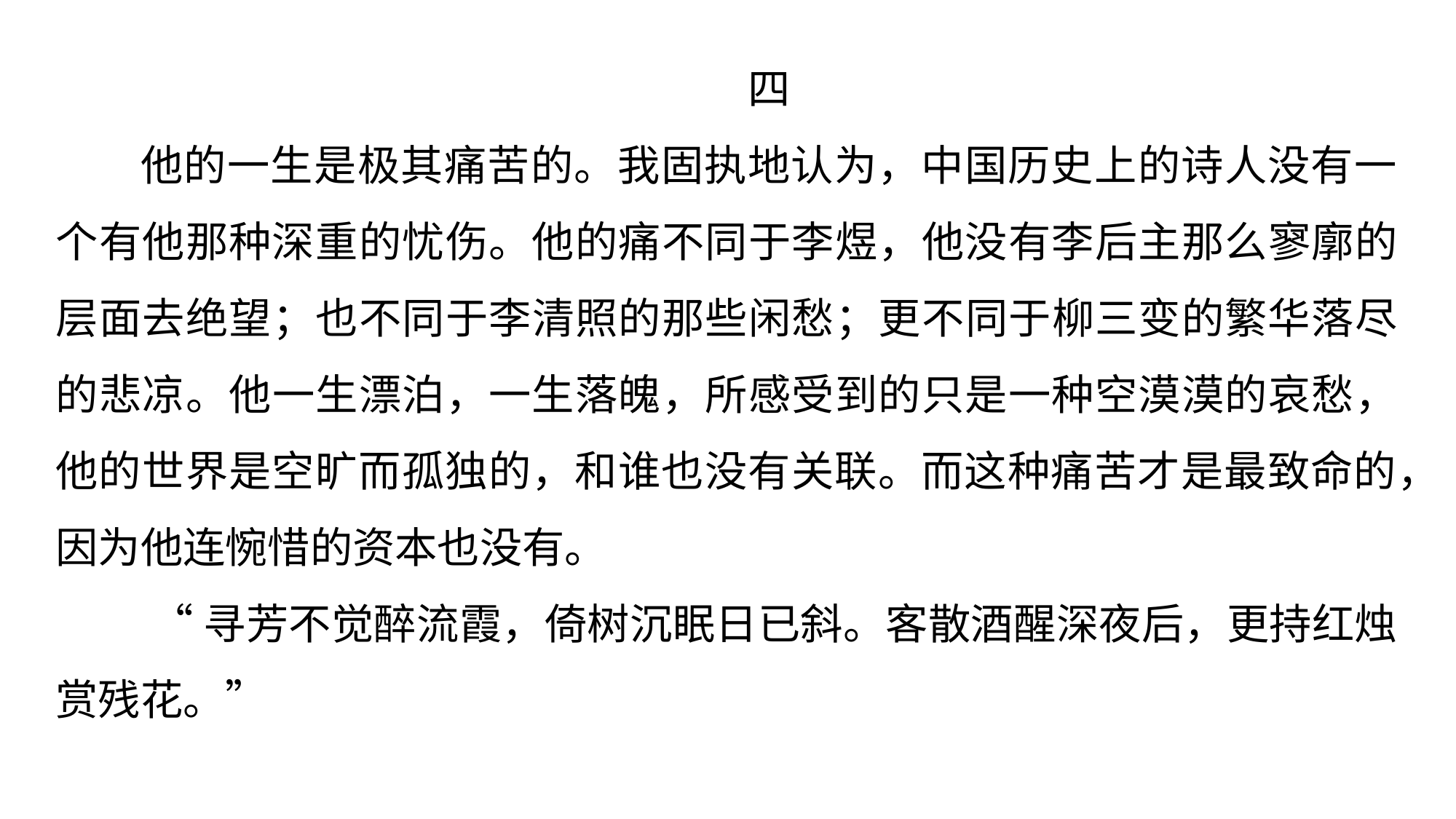

四
他的一生是极其痛苦的。我固执地认为，中国历史上的诗人没有一个有他那种深重的忧伤。他的痛不同于李煜，他没有李后主那么寥廓的层面去绝望；也不同于李清照的那些闲愁；更不同于柳三变的繁华落尽的悲凉。他一生漂泊，一生落魄，所感受到的只是一种空漠漠的哀愁，他的世界是空旷而孤独的，和谁也没有关联。而这种痛苦才是最致命的，因为他连惋惜的资本也没有。
 “寻芳不觉醉流霞，倚树沉眠日已斜。客散酒醒深夜后，更持红烛赏残花。”